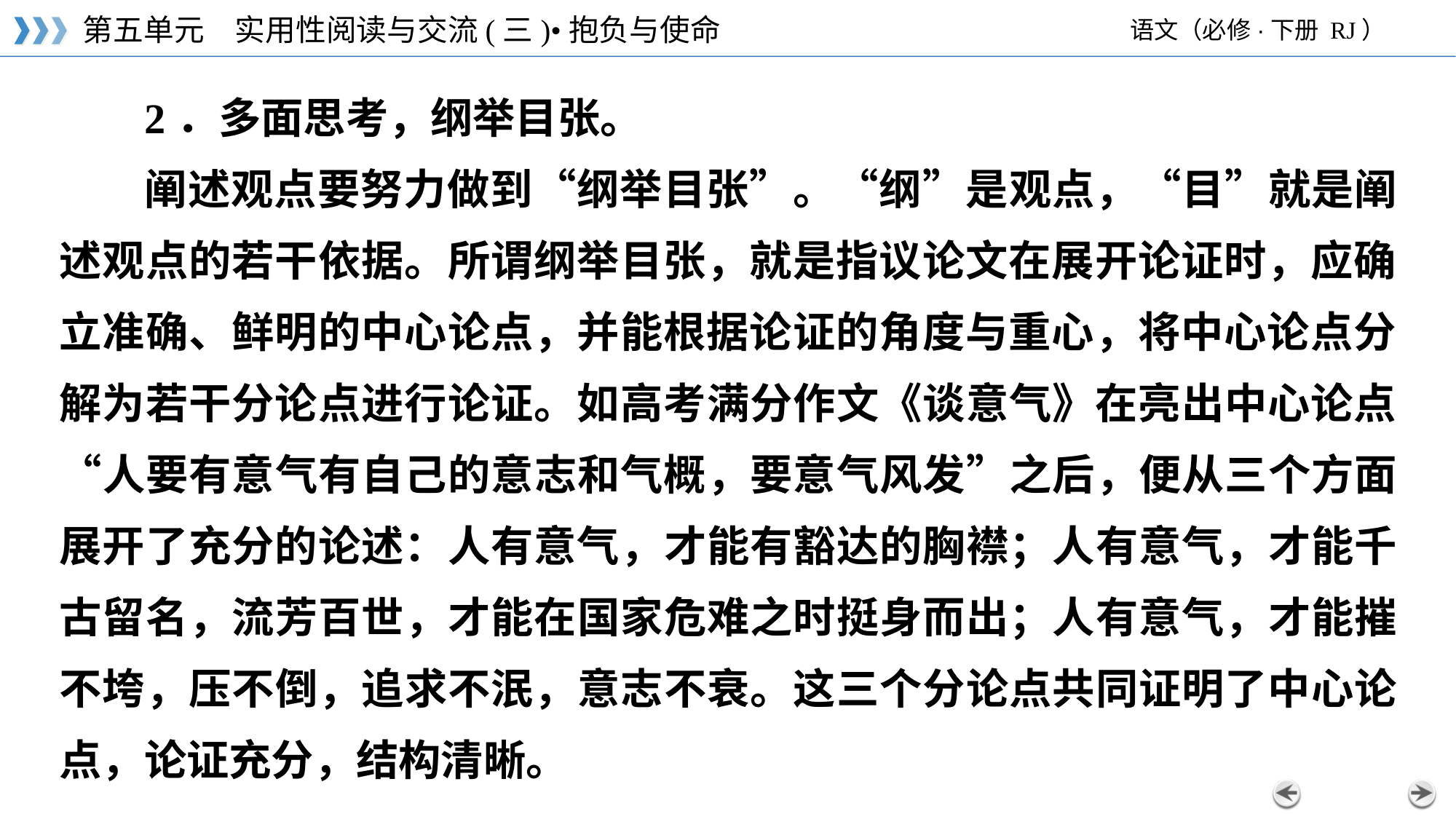

2．多面思考，纲举目张。
阐述观点要努力做到“纲举目张”。“纲”是观点，“目”就是阐述观点的若干依据。所谓纲举目张，就是指议论文在展开论证时，应确立准确、鲜明的中心论点，并能根据论证的角度与重心，将中心论点分解为若干分论点进行论证。如高考满分作文《谈意气》在亮出中心论点“人要有意气有自己的意志和气概，要意气风发”之后，便从三个方面展开了充分的论述：人有意气，才能有豁达的胸襟；人有意气，才能千古留名，流芳百世，才能在国家危难之时挺身而出；人有意气，才能摧不垮，压不倒，追求不泯，意志不衰。这三个分论点共同证明了中心论点，论证充分，结构清晰。